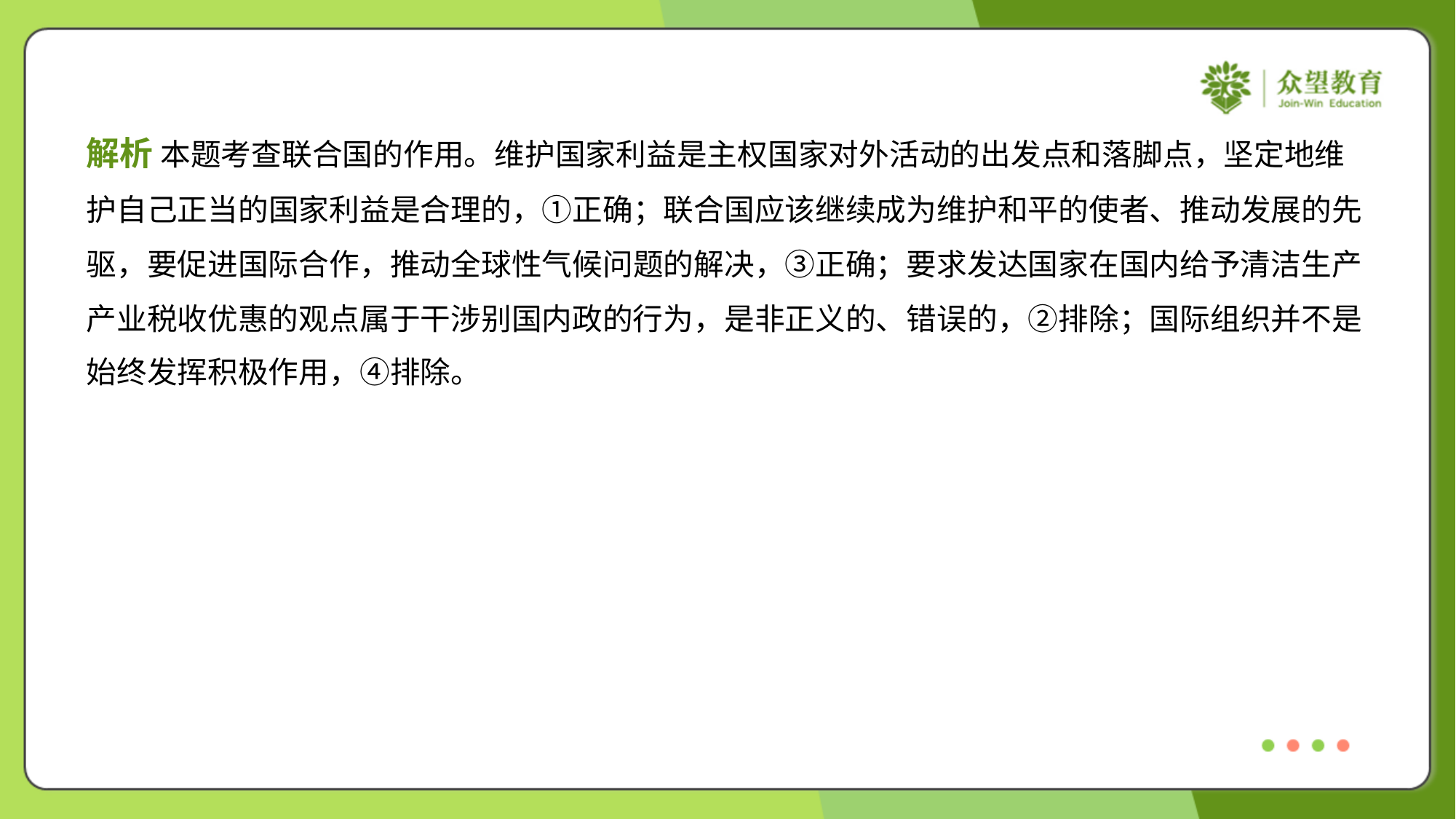

解析 本题考查联合国的作用。维护国家利益是主权国家对外活动的出发点和落脚点，坚定地维
护自己正当的国家利益是合理的，①正确；联合国应该继续成为维护和平的使者、推动发展的先
驱，要促进国际合作，推动全球性气候问题的解决，③正确；要求发达国家在国内给予清洁生产
产业税收优惠的观点属于干涉别国内政的行为，是非正义的、错误的，②排除；国际组织并不是
始终发挥积极作用，④排除。